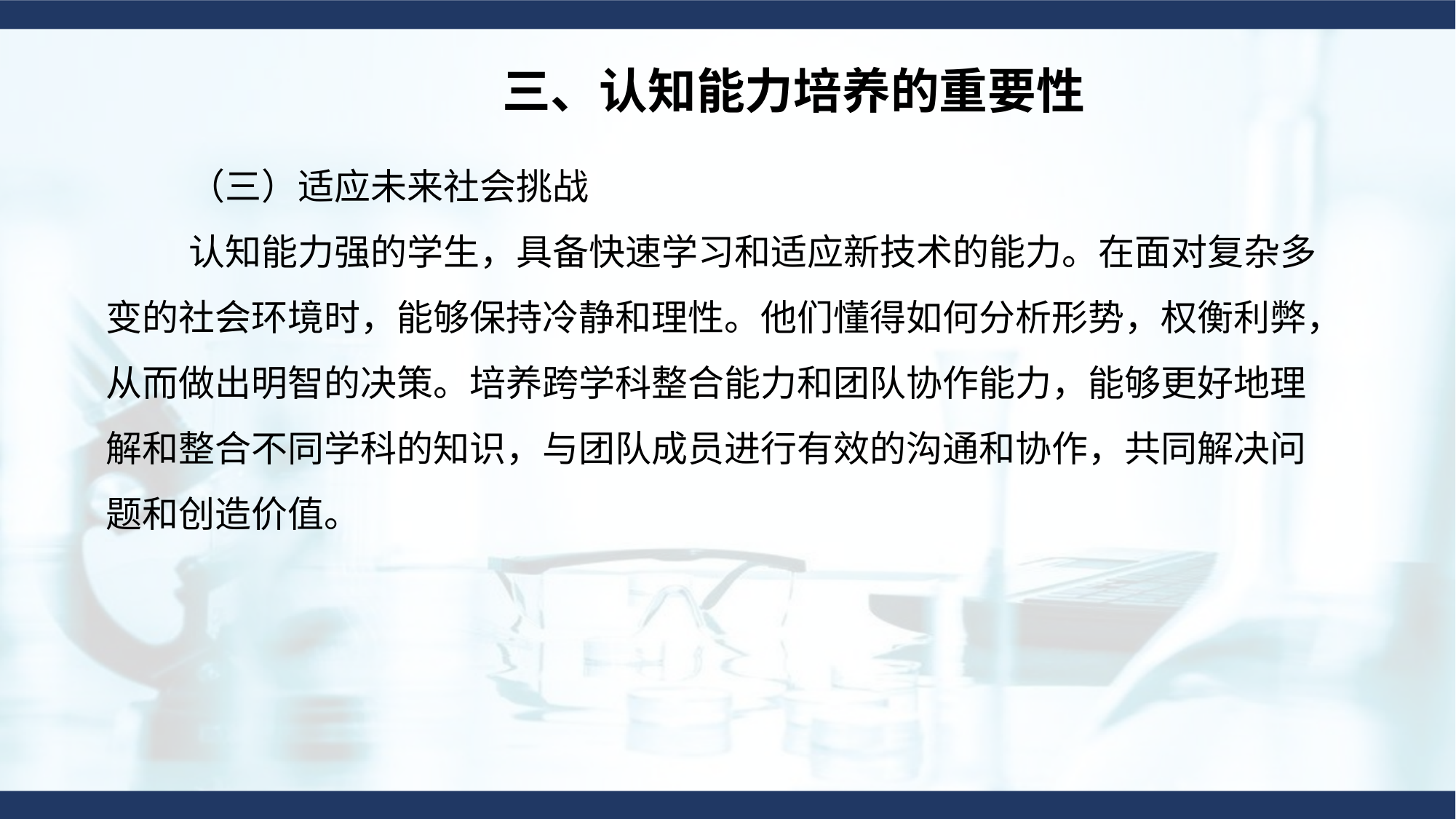

三、认知能力培养的重要性
（三）适应未来社会挑战
认知能力强的学生，具备快速学习和适应新技术的能力。在面对复杂多变的社会环境时，能够保持冷静和理性。他们懂得如何分析形势，权衡利弊，从而做出明智的决策。培养跨学科整合能力和团队协作能力，能够更好地理解和整合不同学科的知识，与团队成员进行有效的沟通和协作，共同解决问题和创造价值。